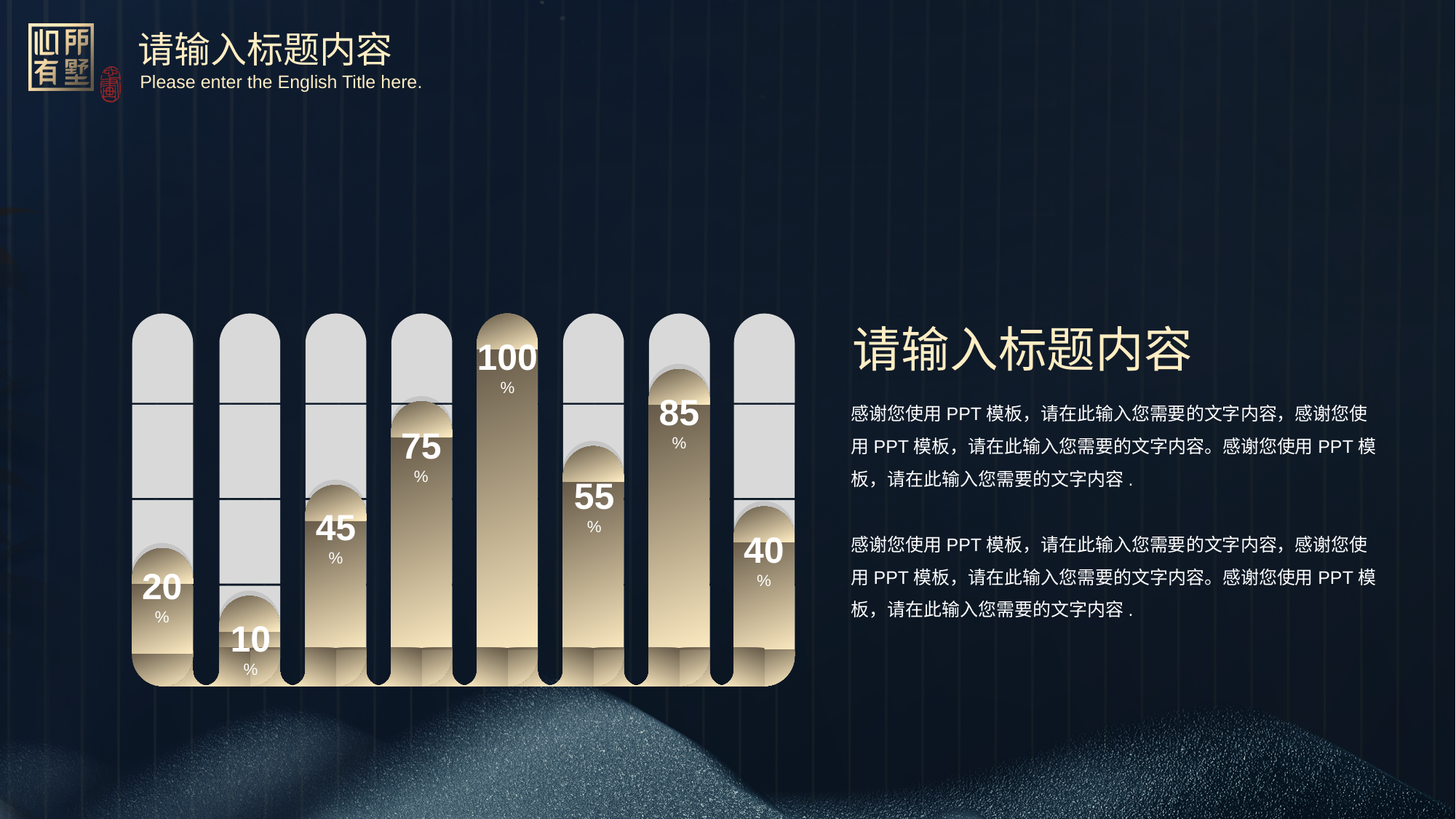

请输入标题内容

100
%

85
%
感谢您使用PPT模板，请在此输入您需要的文字内容，感谢您使用PPT模板，请在此输入您需要的文字内容。感谢您使用PPT模板，请在此输入您需要的文字内容.

感谢您使用PPT模板，请在此输入您需要的文字内容，感谢您使用PPT模板，请在此输入您需要的文字内容。感谢您使用PPT模板，请在此输入您需要的文字内容.

75
%

55
%

45
%

40
%

20
%

10
%